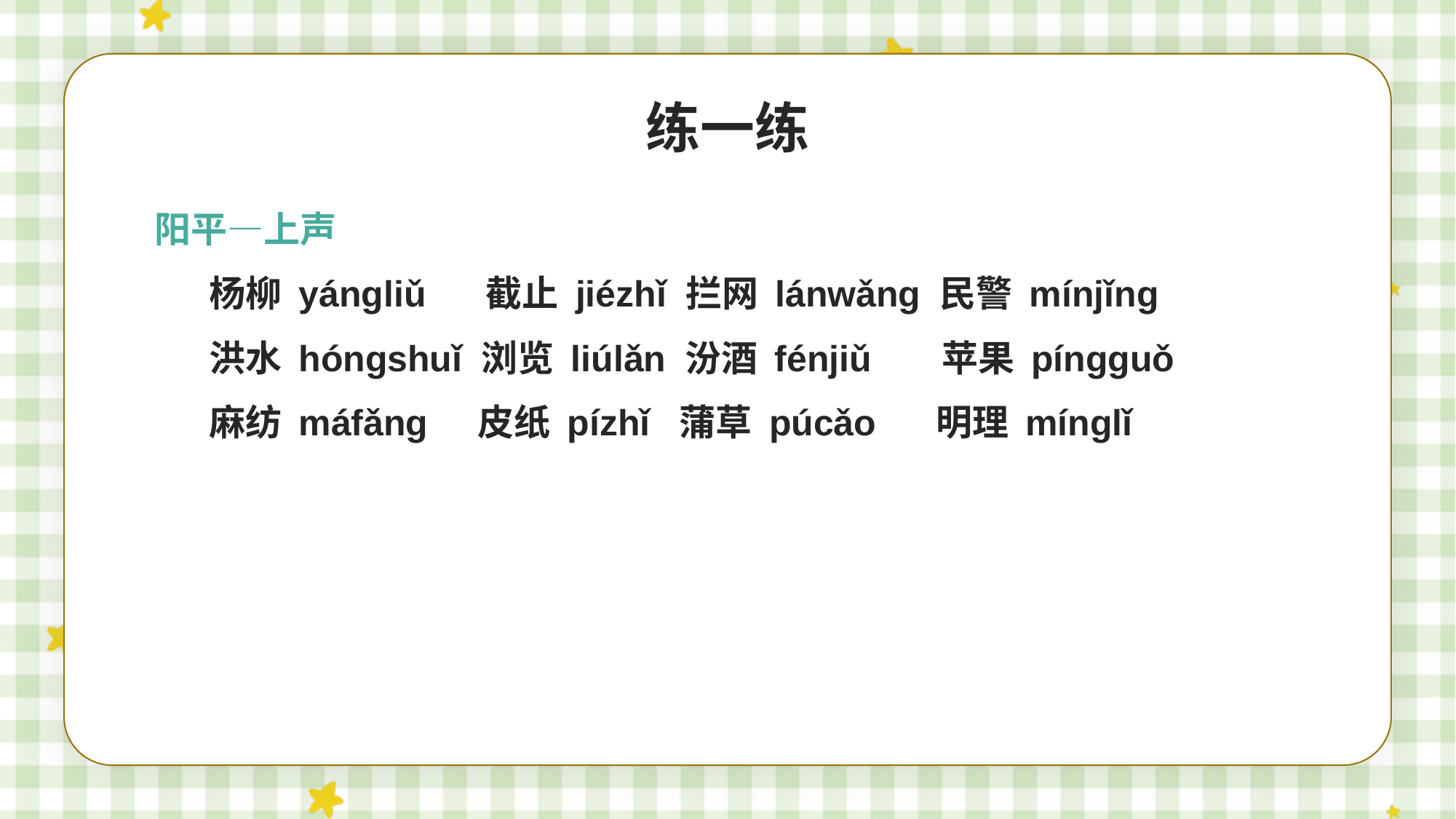

练一练
阳平—上声
杨柳 yángliǔ     截止 jiézhǐ 拦网 lánwǎng 民警 mínjǐng
洪水 hóngshuǐ 浏览 liúlǎn 汾酒 fénjiǔ      苹果 píngguǒ
麻纺 máfǎng    皮纸 pízhǐ  蒲草 púcǎo     明理 mínglǐ